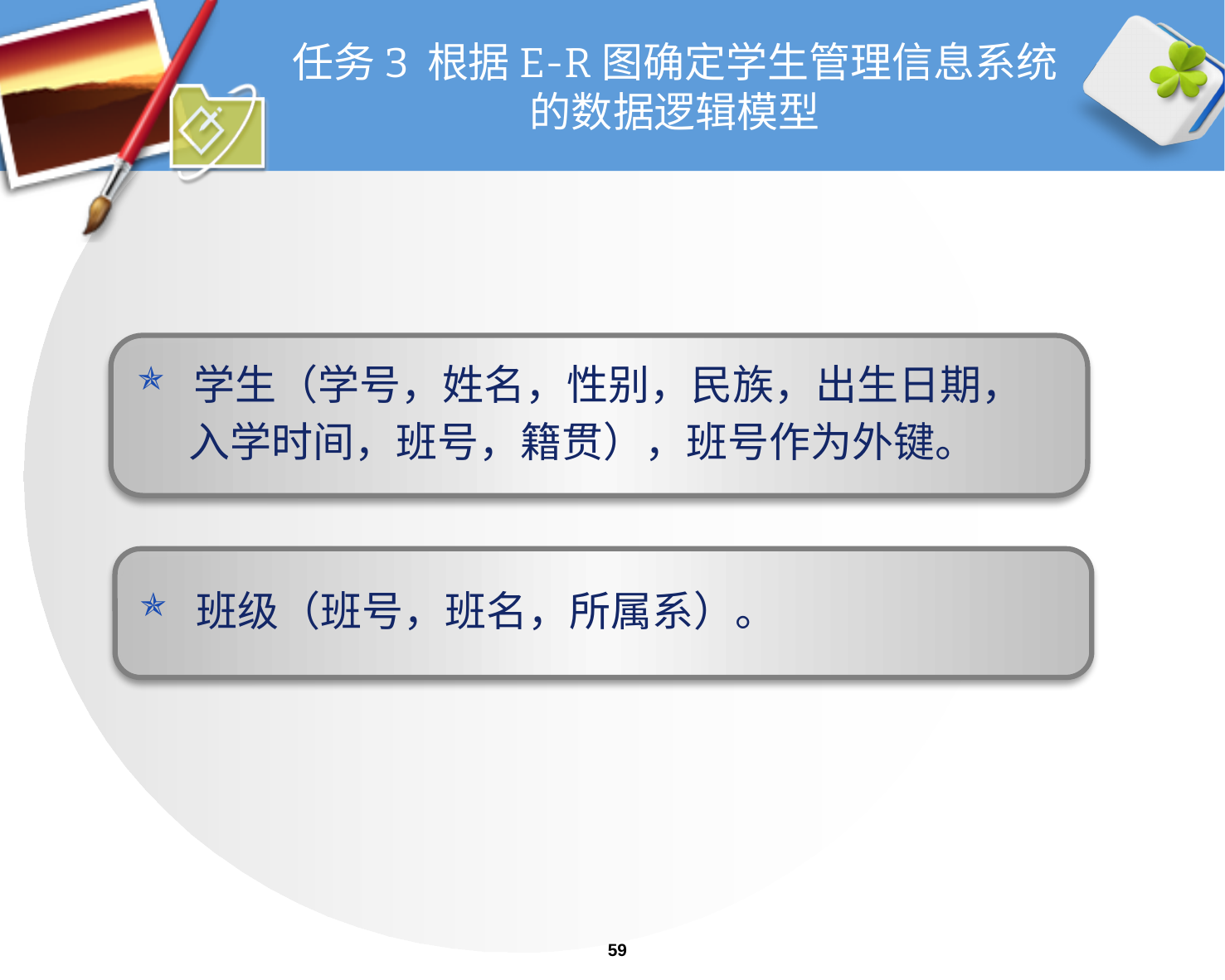

学生（学号，姓名，性别，民族，出生日期，
     入学时间，班号，籍贯），班号作为外键。
# 任务3 根据E-R图确定学生管理信息系统的数据逻辑模型
班级（班号，班名，所属系）。
59